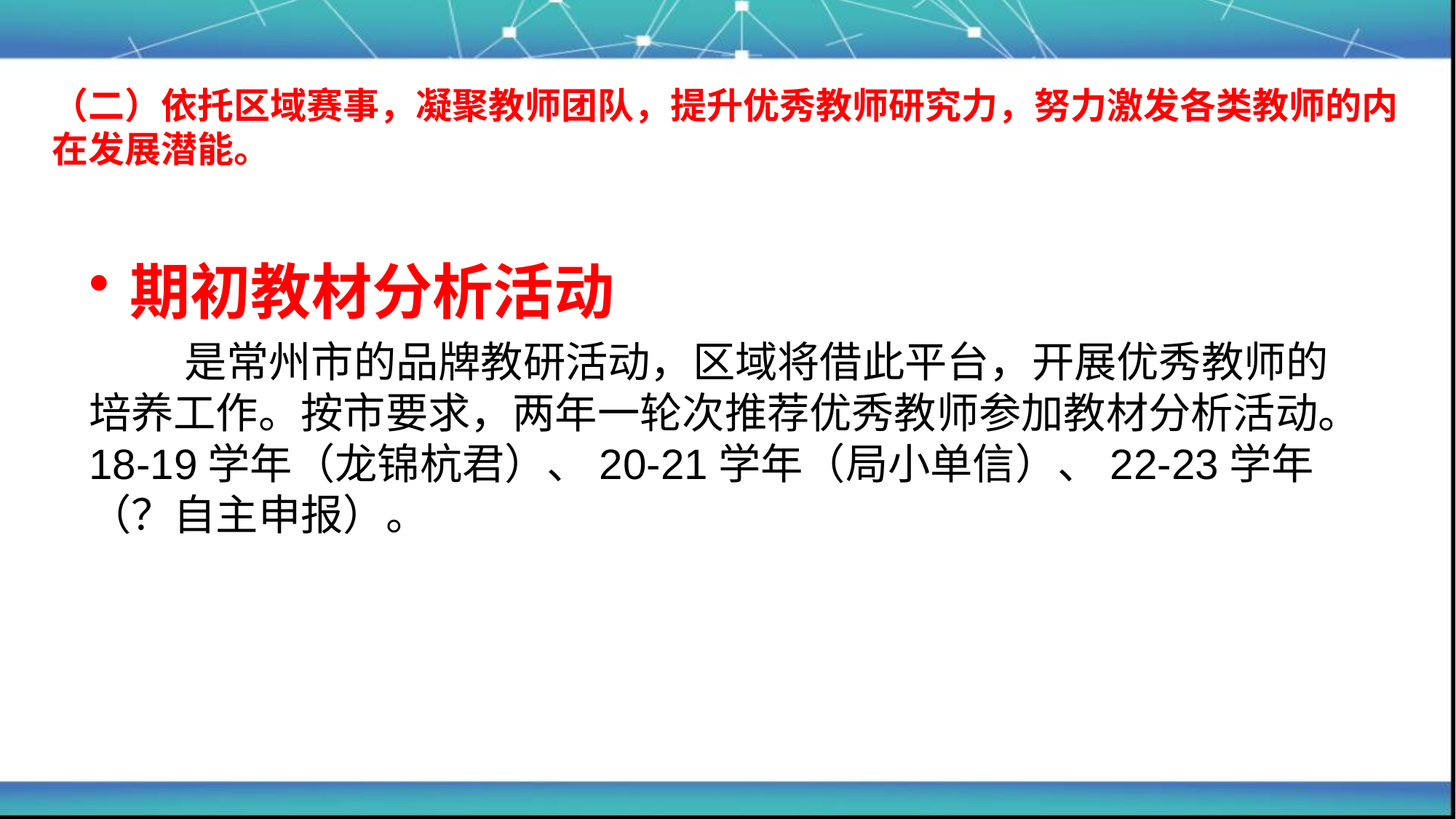

# （二）依托区域赛事，凝聚教师团队，提升优秀教师研究力，努力激发各类教师的内在发展潜能。
期初教材分析活动
         是常州市的品牌教研活动，区域将借此平台，开展优秀教师的培养工作。按市要求，两年一轮次推荐优秀教师参加教材分析活动。18-19学年（龙锦杭君）、20-21学年（局小单信）、22-23学年（？自主申报）。